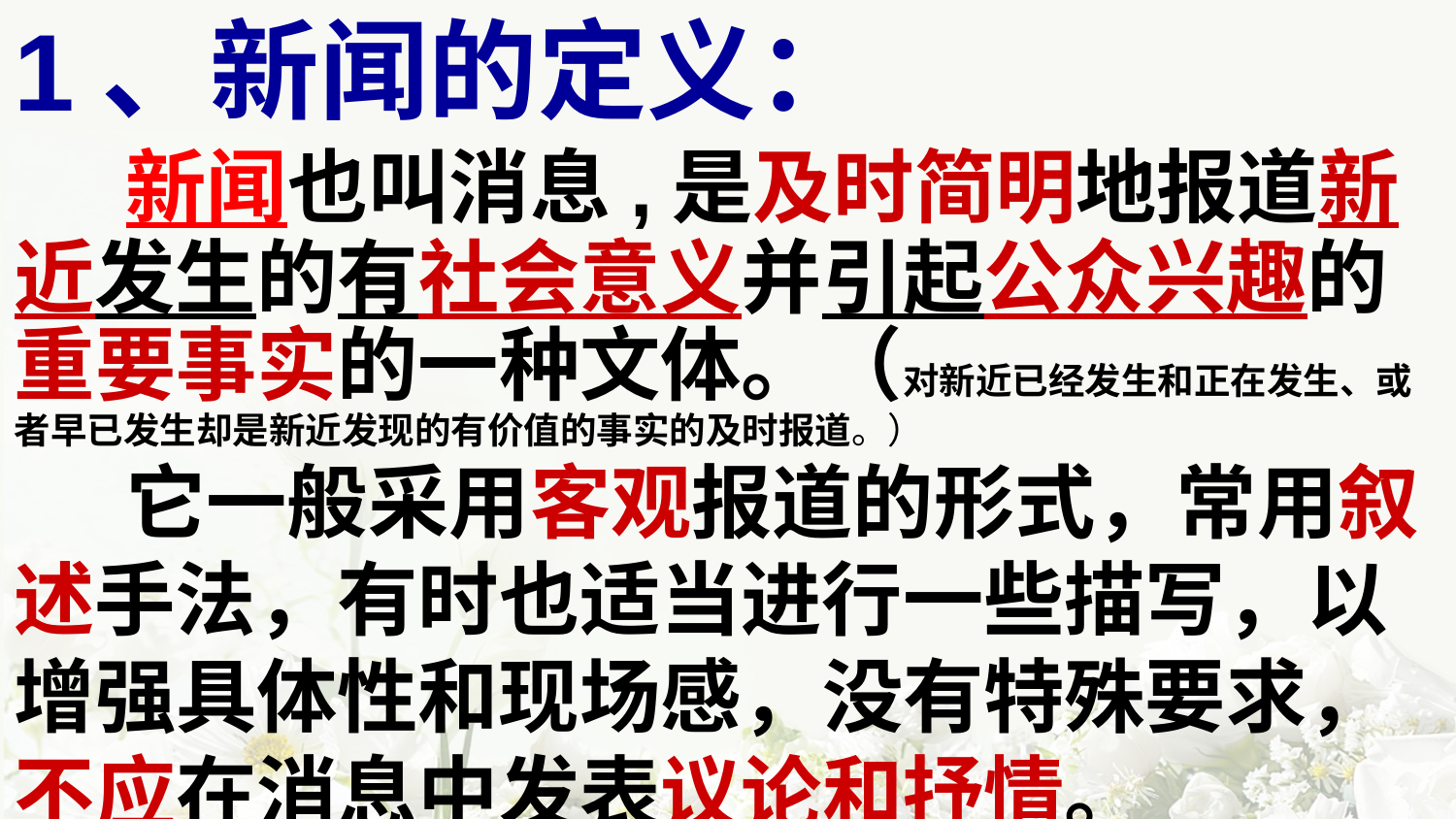

1、新闻的定义：
    新闻也叫消息,是及时简明地报道新近发生的有社会意义并引起公众兴趣的重要事实的一种文体。（对新近已经发生和正在发生、或者早已发生却是新近发现的有价值的事实的及时报道。）
     它一般采用客观报道的形式，常用叙述手法，有时也适当进行一些描写，以增强具体性和现场感，没有特殊要求，不应在消息中发表议论和抒情。
新闻在表达方式上的特点：记叙为主，可适当议论。